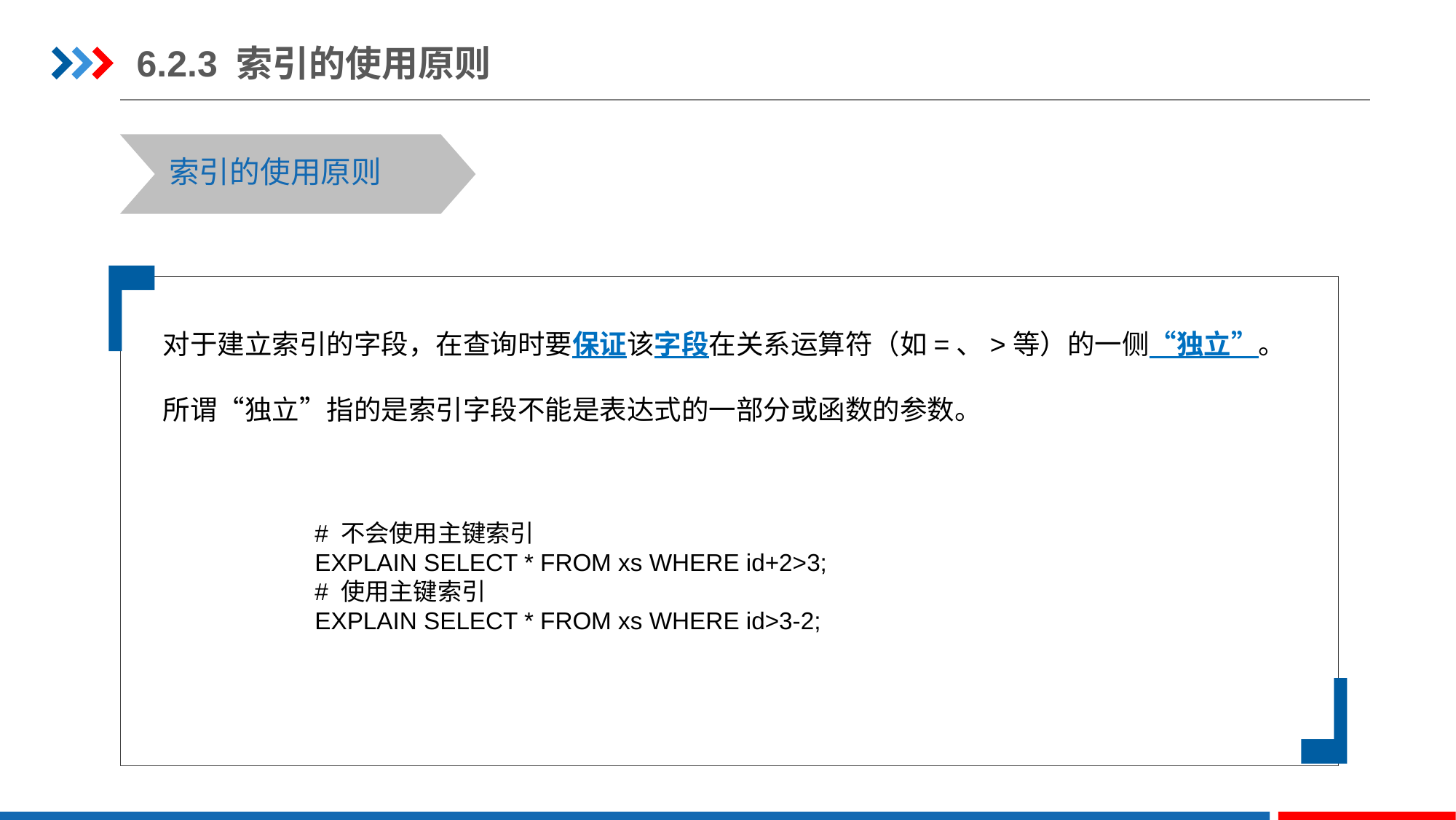

6.2.3 索引的使用原则

索引的使用原则

对于建立索引的字段，在查询时要保证该字段在关系运算符（如=、>等）的一侧“独立”。所谓“独立”指的是索引字段不能是表达式的一部分或函数的参数。
# 不会使用主键索引
EXPLAIN SELECT * FROM xs WHERE id+2>3;
# 使用主键索引
EXPLAIN SELECT * FROM xs WHERE id>3-2;